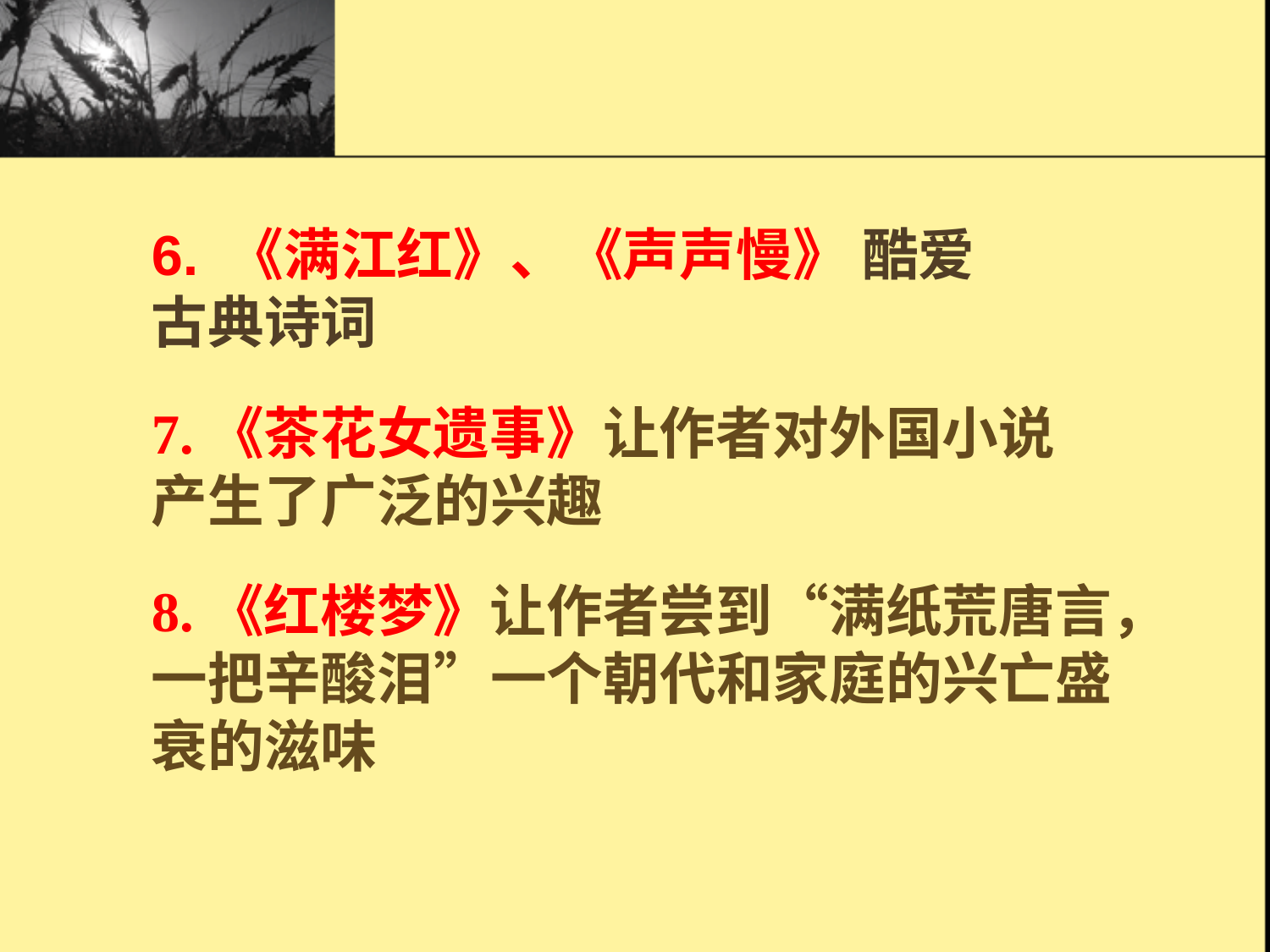

6. 《满江红》、《声声慢》 酷爱古典诗词
7.《茶花女遗事》让作者对外国小说产生了广泛的兴趣
8.《红楼梦》让作者尝到“满纸荒唐言，一把辛酸泪”一个朝代和家庭的兴亡盛衰的滋味